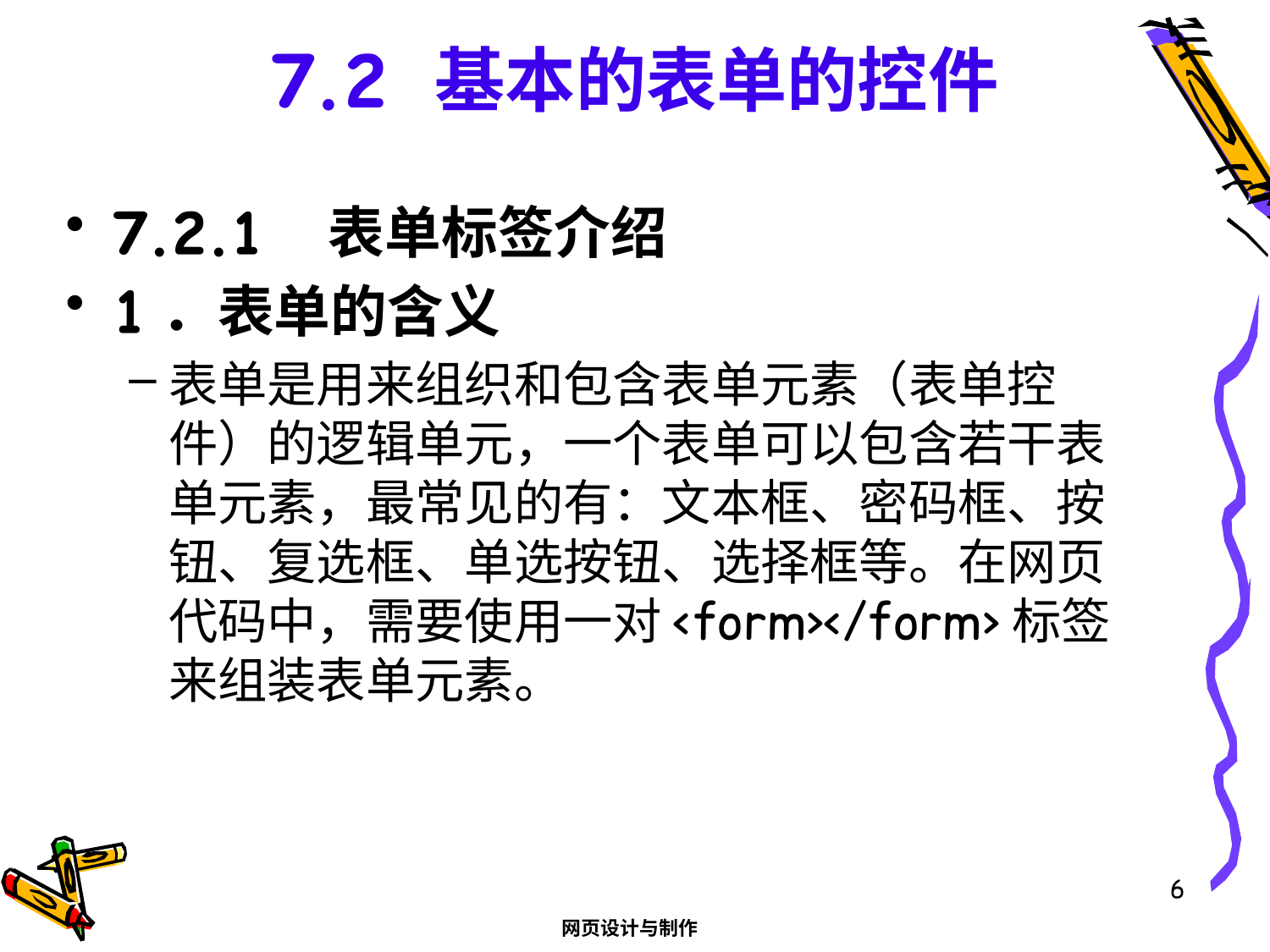

# 7.2 基本的表单的控件
7.2.1  表单标签介绍
1．表单的含义
表单是用来组织和包含表单元素（表单控件）的逻辑单元，一个表单可以包含若干表单元素，最常见的有：文本框、密码框、按钮、复选框、单选按钮、选择框等。在网页代码中，需要使用一对<form></form>标签来组装表单元素。
6
网页设计与制作